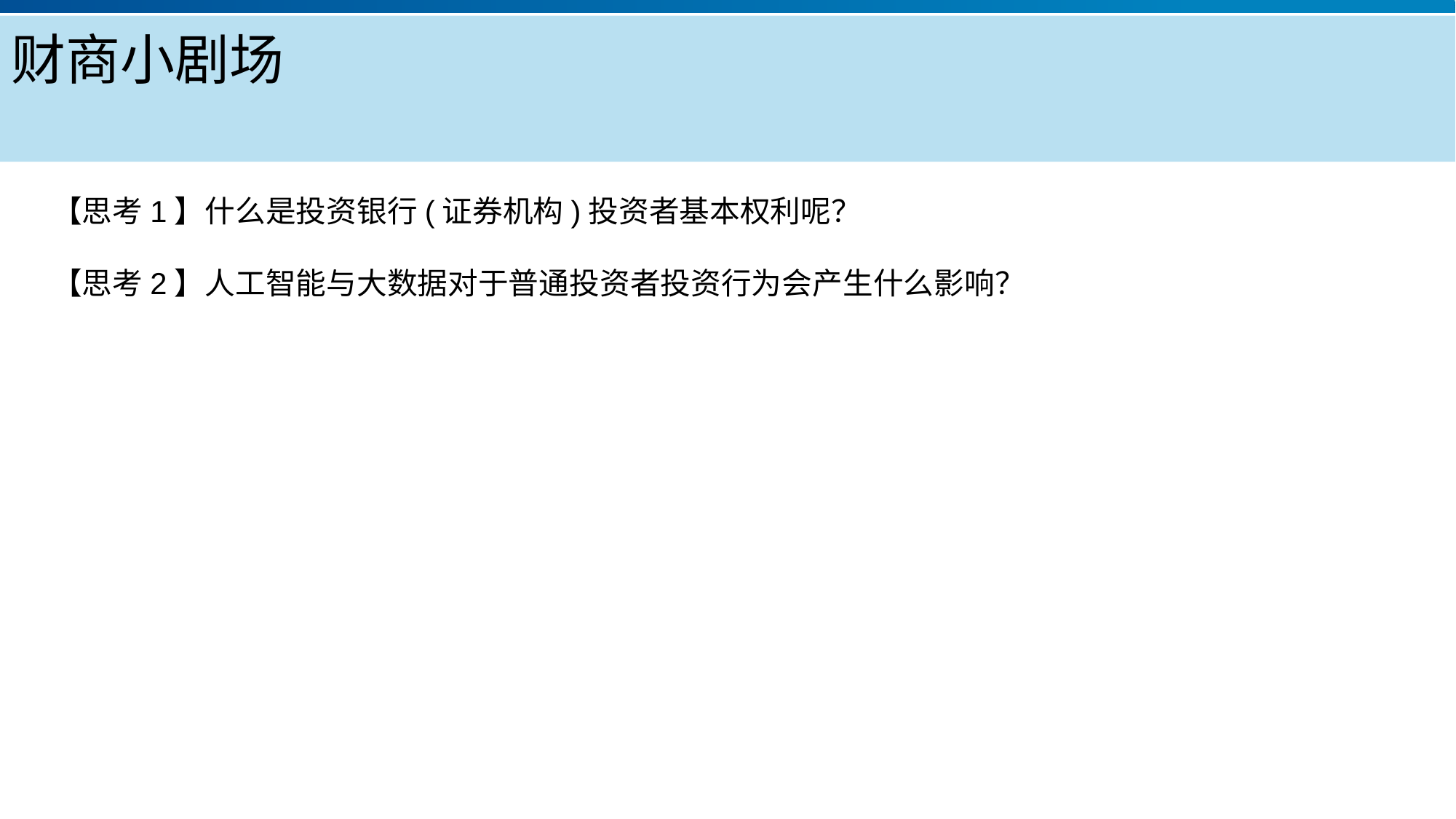

# 财商小剧场

【思考1】什么是投资银行(证券机构)投资者基本权利呢？

【思考2】人工智能与大数据对于普通投资者投资行为会产生什么影响？